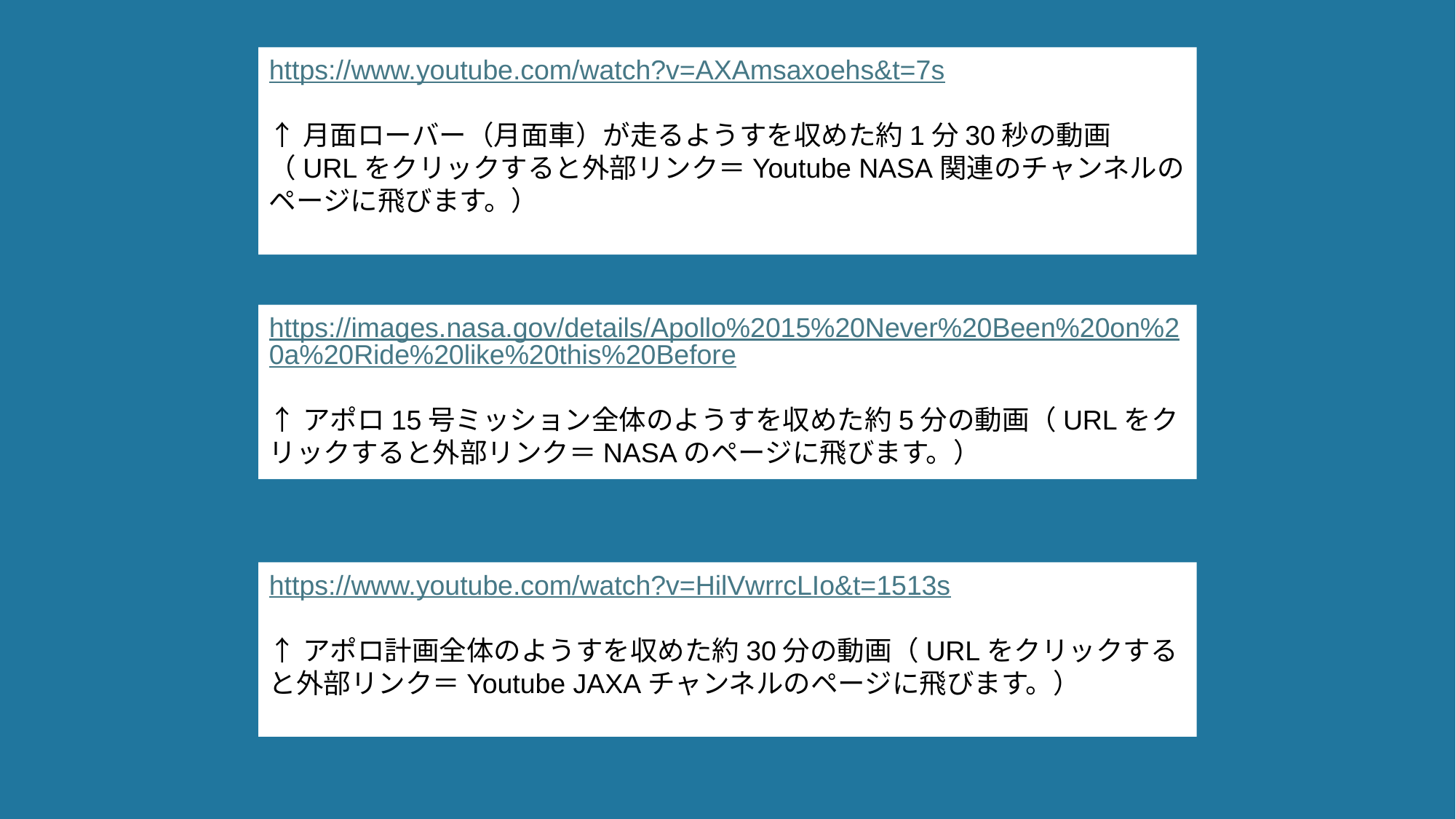

https://www.youtube.com/watch?v=AXAmsaxoehs&t=7s

↑月面ローバー（月面車）が走るようすを収めた約1分30秒の動画（URLをクリックすると外部リンク＝Youtube NASA関連のチャンネルのページに飛びます。）

https://images.nasa.gov/details/Apollo%2015%20Never%20Been%20on%20a%20Ride%20like%20this%20Before

↑アポロ15号ミッション全体のようすを収めた約5分の動画（URLをクリックすると外部リンク＝NASAのページに飛びます。）

https://www.youtube.com/watch?v=HilVwrrcLIo&t=1513s

↑アポロ計画全体のようすを収めた約30分の動画（URLをクリックすると外部リンク＝Youtube JAXAチャンネルのページに飛びます。）